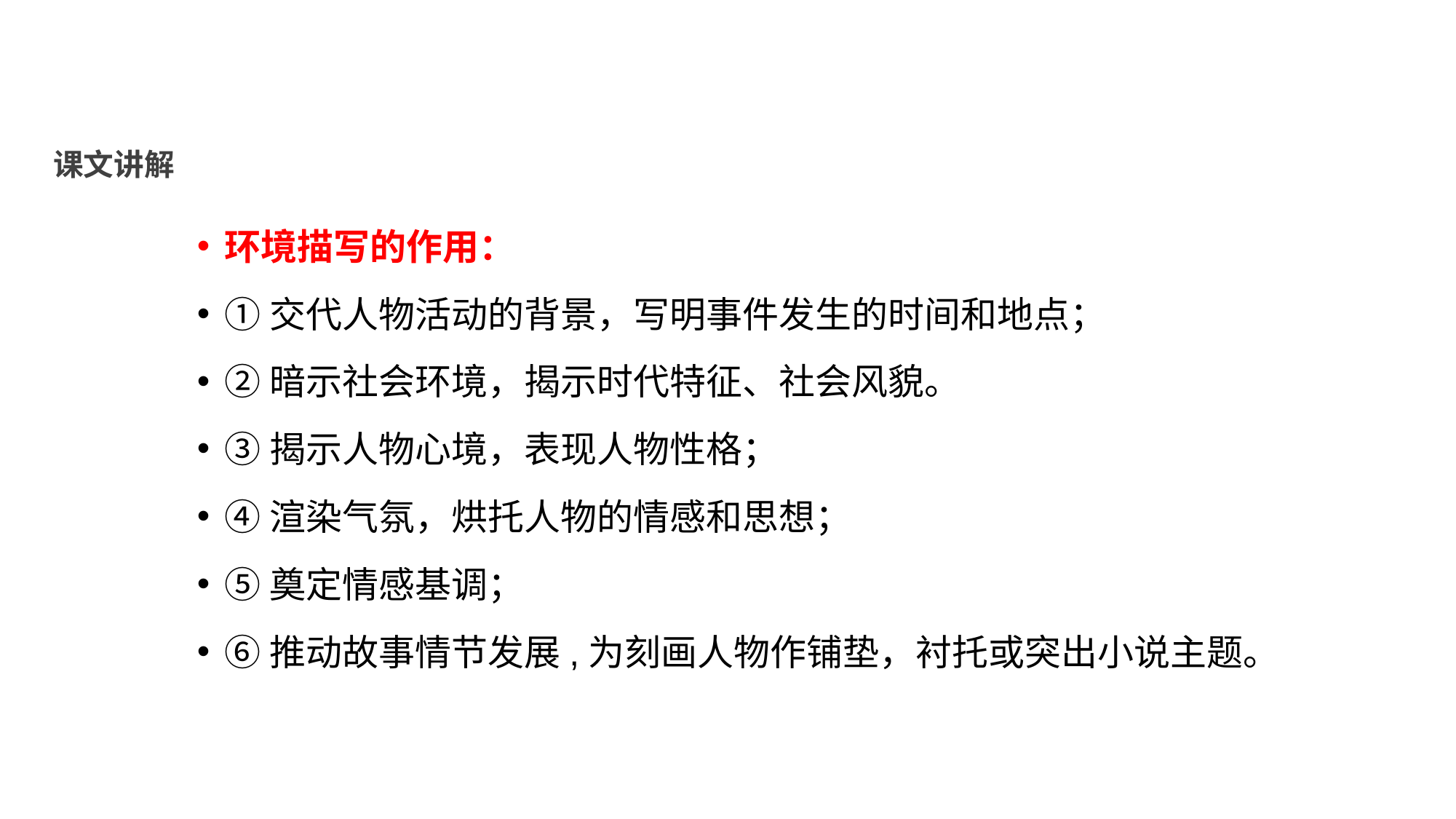

课文讲解
环境描写的作用：
①交代人物活动的背景，写明事件发生的时间和地点；
②暗示社会环境，揭示时代特征、社会风貌。
③揭示人物心境，表现人物性格；
④渲染气氛，烘托人物的情感和思想；
⑤奠定情感基调；
⑥推动故事情节发展,为刻画人物作铺垫，衬托或突出小说主题。